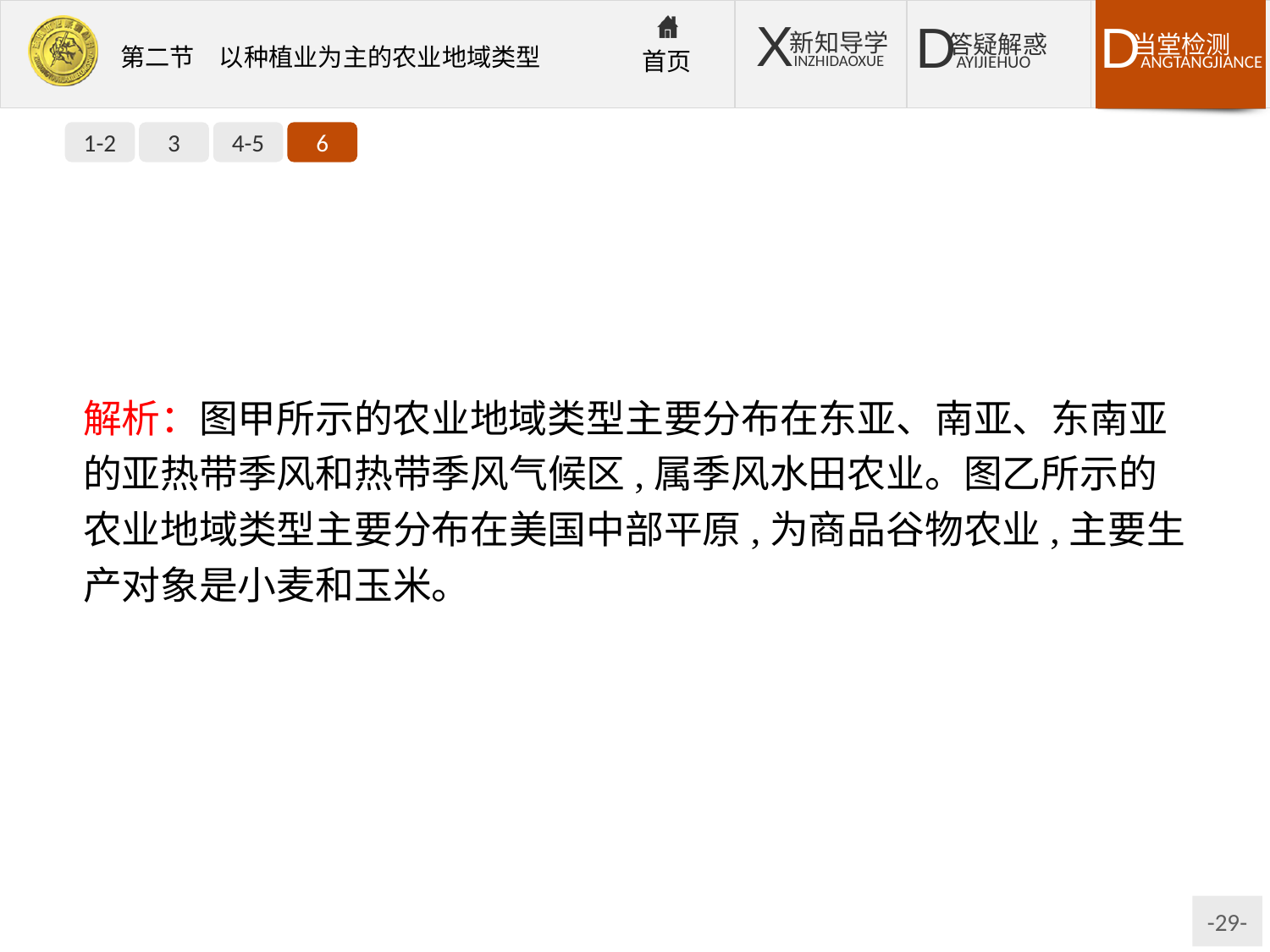

1-2
3
4-5
6
解析：图甲所示的农业地域类型主要分布在东亚、南亚、东南亚的亚热带季风和热带季风气候区,属季风水田农业。图乙所示的农业地域类型主要分布在美国中部平原,为商品谷物农业,主要生产对象是小麦和玉米。